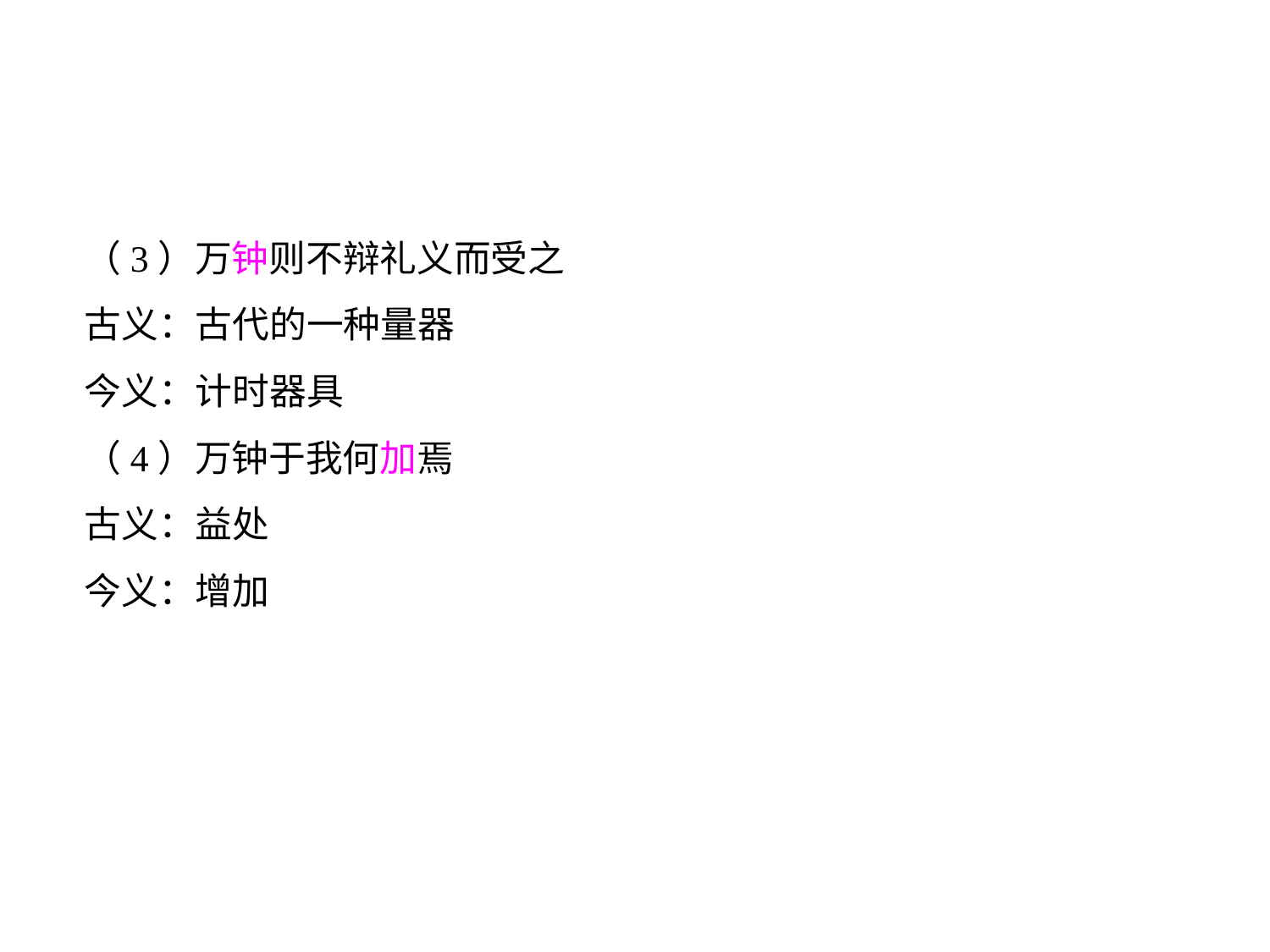

（3）万钟则不辩礼义而受之
古义：古代的一种量器
今义：计时器具
（4）万钟于我何加焉
古义：益处
今义：增加